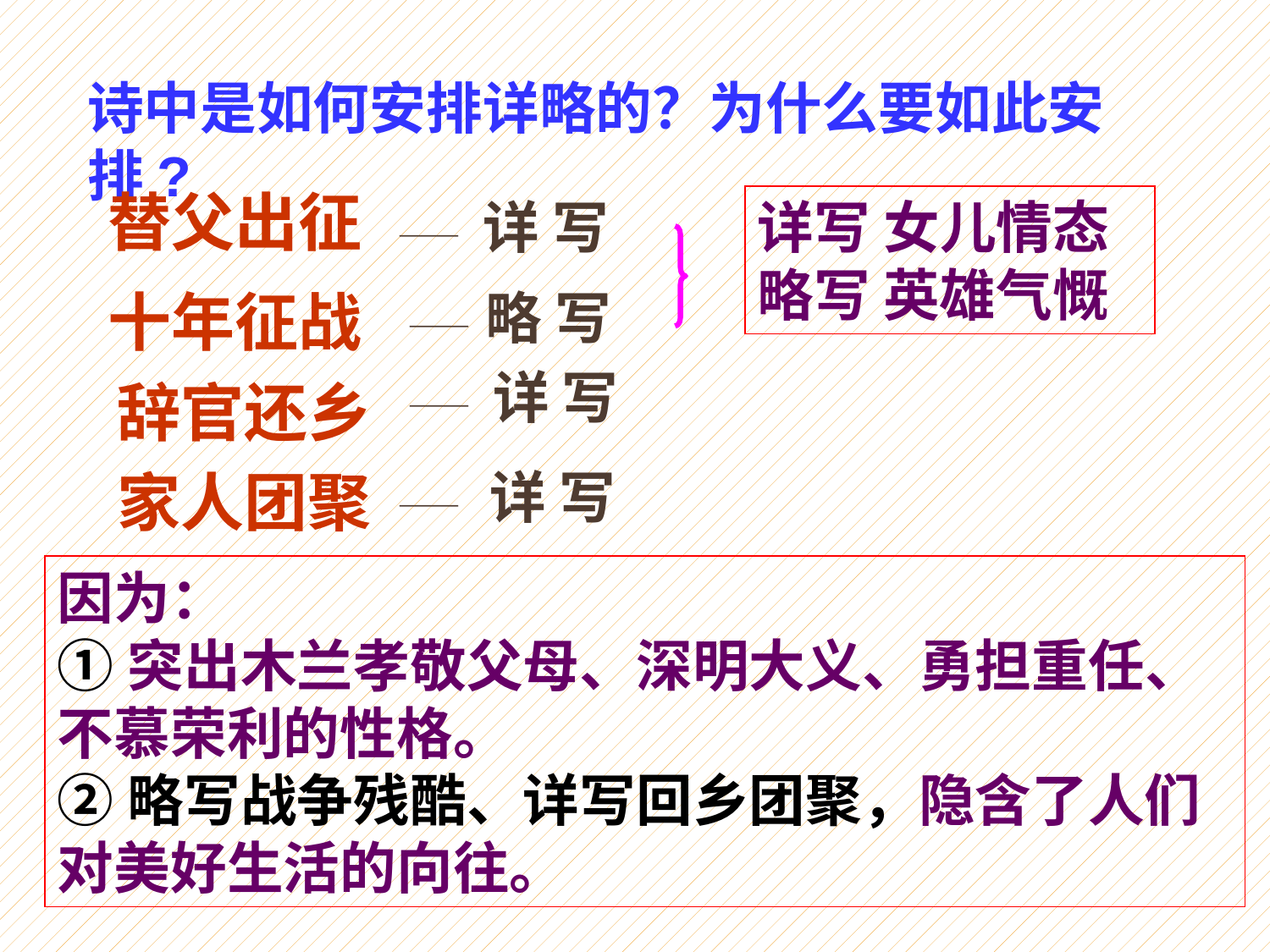

诗中是如何安排详略的？为什么要如此安排?
替父出征
——  详 写
详写 女儿情态
略写 英雄气慨

十年征战
—— 略 写
——  详 写
辞官还乡
家人团聚
——   详 写
因为：
①突出木兰孝敬父母、深明大义、勇担重任、不慕荣利的性格。
②略写战争残酷、详写回乡团聚，隐含了人们对美好生活的向往。